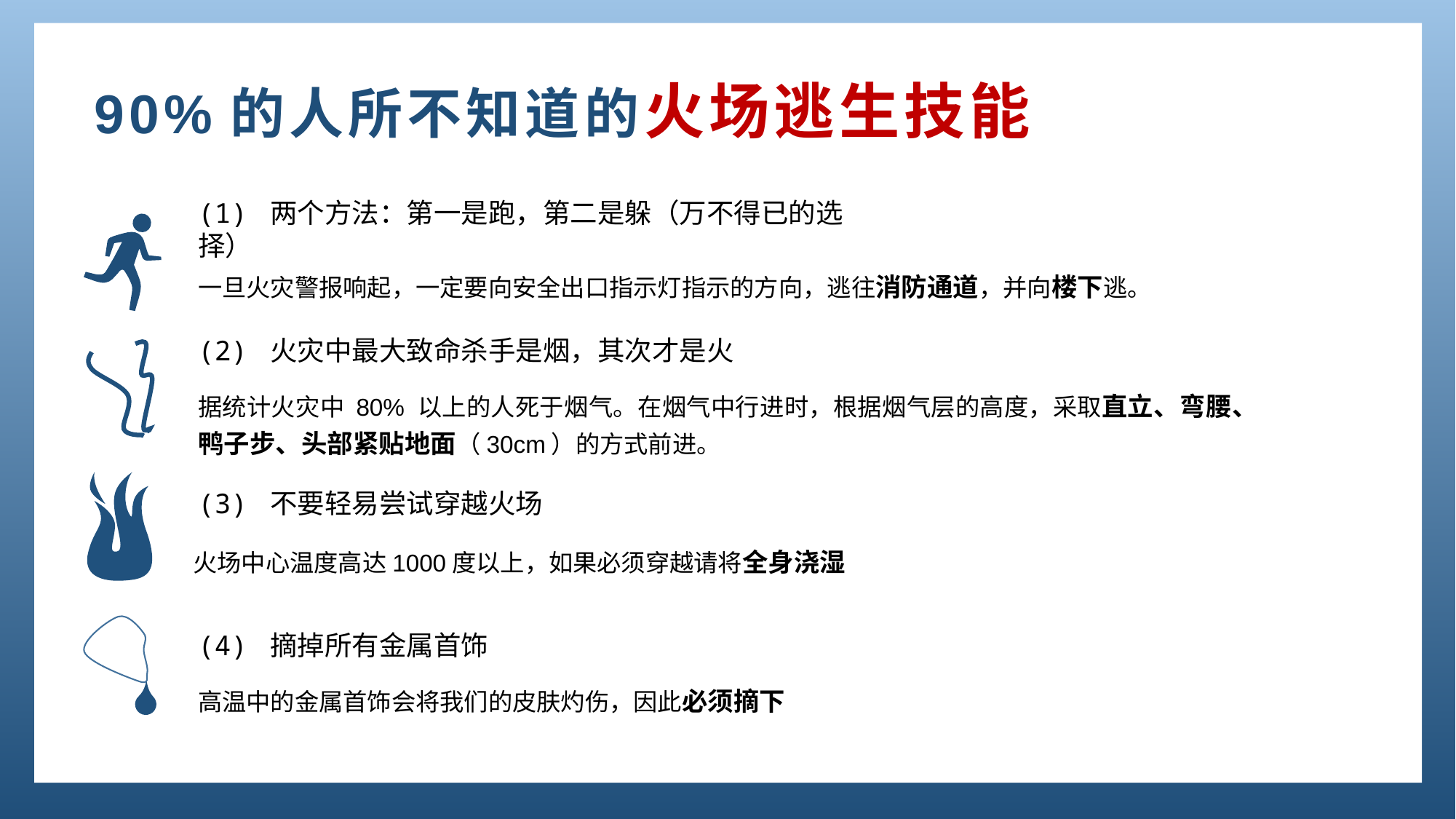

90%的人所不知道的火场逃生技能
(1) 两个方法：第一是跑，第二是躲（万不得已的选择）

一旦火灾警报响起，一定要向安全出口指示灯指示的方向，逃往消防通道，并向楼下逃。
(2) 火灾中最大致命杀手是烟，其次才是火

据统计火灾中 80% 以上的人死于烟气。在烟气中行进时，根据烟气层的高度，采取直立、弯腰、鸭子步、头部紧贴地面（30cm）的方式前进。
(3) 不要轻易尝试穿越火场

火场中心温度高达1000度以上，如果必须穿越请将全身浇湿
(4) 摘掉所有金属首饰

高温中的金属首饰会将我们的皮肤灼伤，因此必须摘下